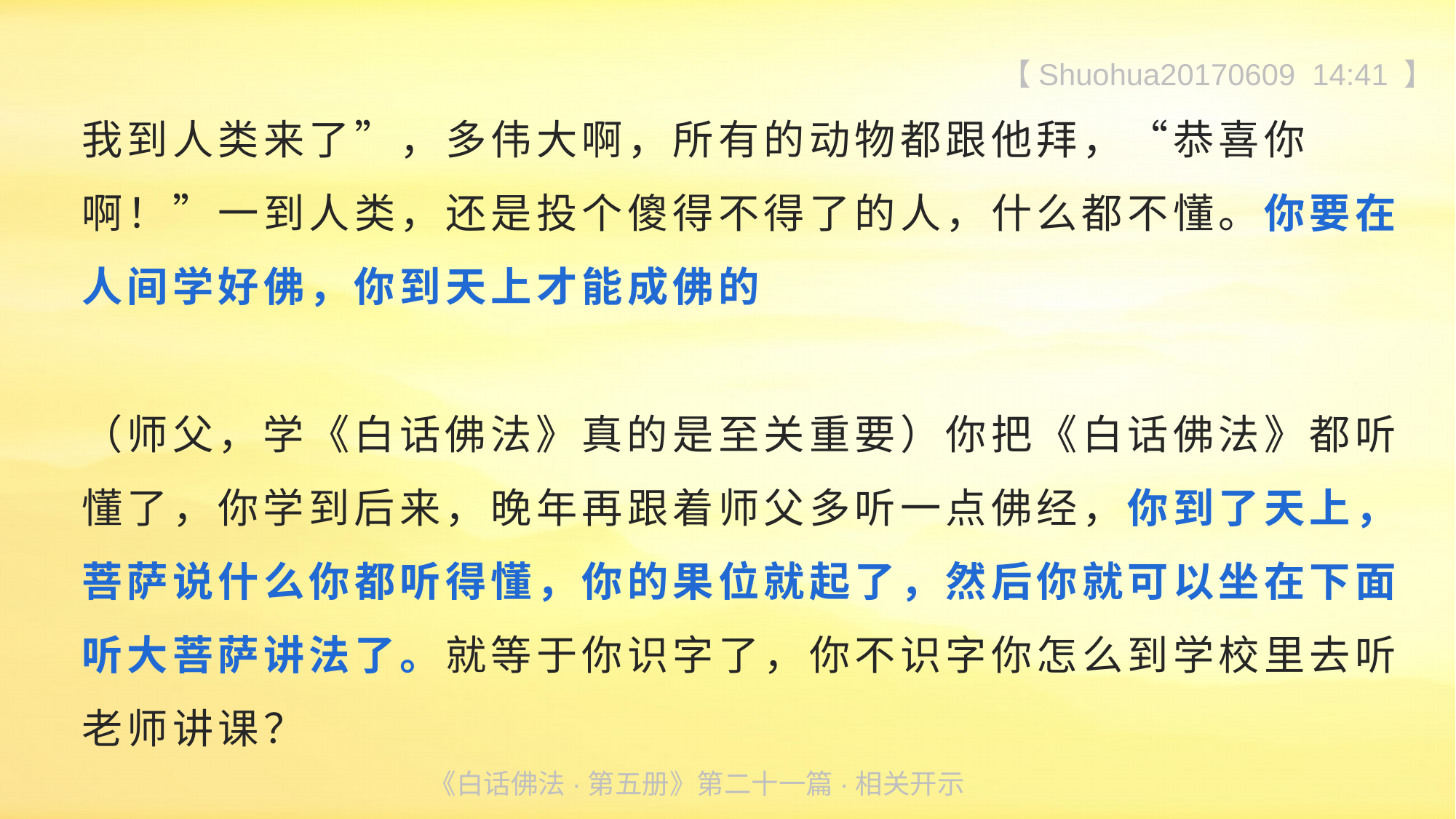

【Shuohua20170609  14:41 】
我到人类来了”，多伟大啊，所有的动物都跟他拜，“恭喜你啊！”一到人类，还是投个傻得不得了的人，什么都不懂。你要在人间学好佛，你到天上才能成佛的

（师父，学《白话佛法》真的是至关重要）你把《白话佛法》都听懂了，你学到后来，晚年再跟着师父多听一点佛经，你到了天上，菩萨说什么你都听得懂，你的果位就起了，然后你就可以坐在下面听大菩萨讲法了。就等于你识字了，你不识字你怎么到学校里去听老师讲课？
《白话佛法·第五册》第二十一篇·相关开示